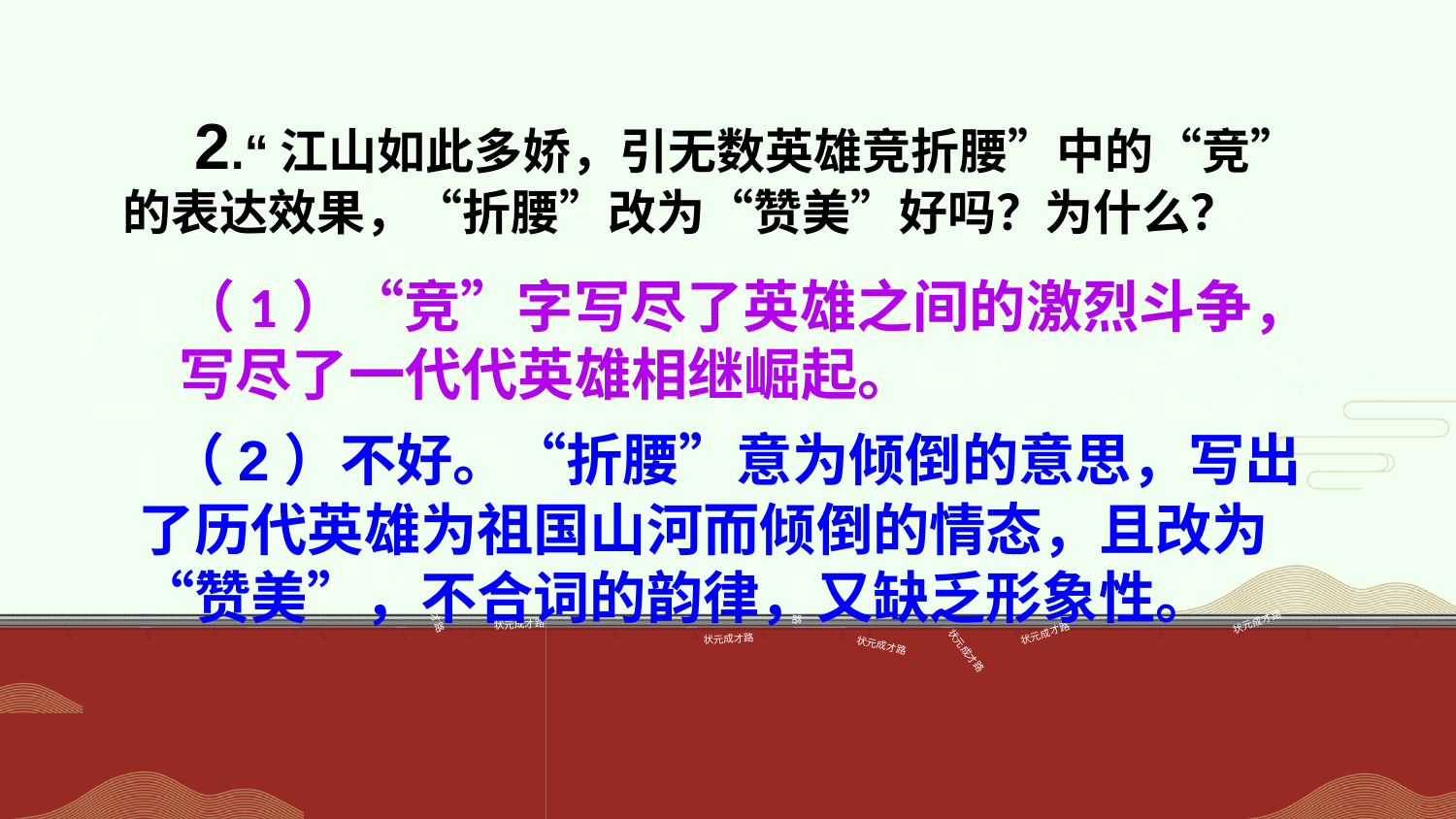

2.“江山如此多娇，引无数英雄竞折腰”中的“竞”的表达效果，“折腰”改为“赞美”好吗？为什么？
状元成才路
状元成才路
状元成才路
状元成才路
状元成才路
状元成才路
状元成才路
状元成才路
状元成才路
状元成才路
状元成才路
状元成才路
状元成才路
状元成才路
状元成才路
状元成才路
状元成才路
（1）“竞”字写尽了英雄之间的激烈斗争，写尽了一代代英雄相继崛起。
状元成才路
状元成才路
状元成才路
状元成才路
状元成才路
状元成才路
状元成才路
状元成才路
状元成才路
状元成才路
状元成才路
状元成才路
状元成才路
状元成才路
状元成才路
状元成才路
状元成才路
状元成才路
状元成才路
状元成才路
状元成才路
状元成才路
状元成才路
状元成才路
状元成才路
状元成才路
状元成才路
状元成才路
状元成才路
状元成才路
状元成才路
状元成才路
状元成才路
状元成才路
状元成才路
状元成才路
 （2）不好。“折腰”意为倾倒的意思，写出了历代英雄为祖国山河而倾倒的情态，且改为“赞美”，不合词的韵律，又缺乏形象性。
状元成才路
状元成才路
状元成才路
状元成才路
状元成才路
状元成才路
状元成才路
状元成才路
状元成才路
状元成才路
状元成才路
状元成才路
状元成才路
状元成才路
状元成才路
状元成才路
状元成才路
状元成才路
状元成才路
状元成才路
状元成才路
状元成才路
状元成才路
状元成才路
状元成才路
状元成才路
状元成才路
状元成才路
状元成才路
状元成才路
状元成才路
状元成才路
状元成才路
状元成才路
状元成才路
状元成才路
状元成才路
状元成才路
状元成才路
状元成才路
状元成才路
状元成才路
状元成才路
状元成才路
状元成才路
状元成才路